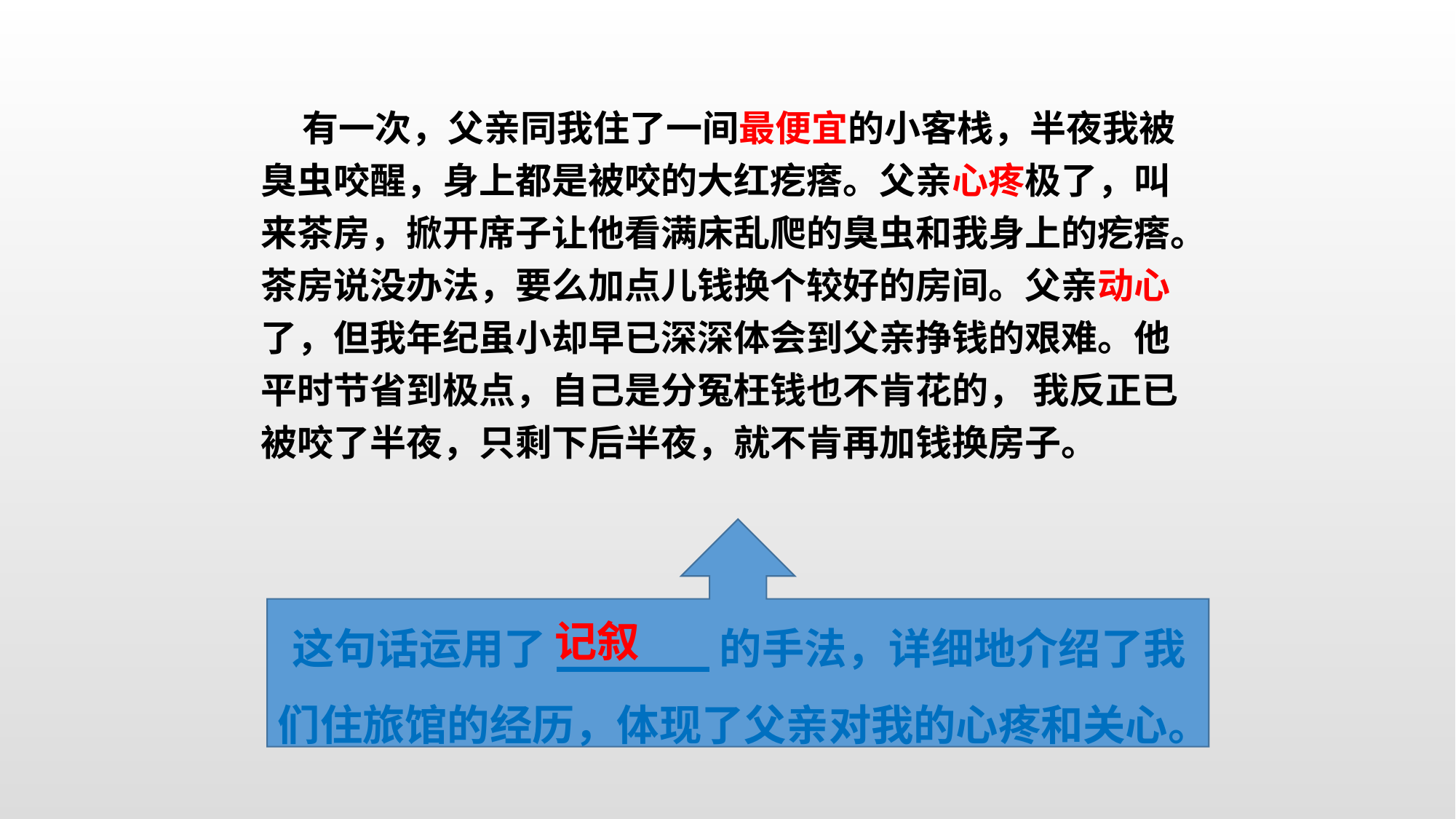

有一次，父亲同我住了一间最便宜的小客栈，半夜我被臭虫咬醒，身上都是被咬的大红疙瘩。父亲心疼极了，叫来茶房，掀开席子让他看满床乱爬的臭虫和我身上的疙瘩。茶房说没办法，要么加点儿钱换个较好的房间。父亲动心了，但我年纪虽小却早已深深体会到父亲挣钱的艰难。他平时节省到极点，自己是分冤枉钱也不肯花的， 我反正已被咬了半夜，只剩下后半夜，就不肯再加钱换房子。
 这句话运用了______的手法，详细地介绍了我们住旅馆的经历，体现了父亲对我的心疼和关心。
记叙